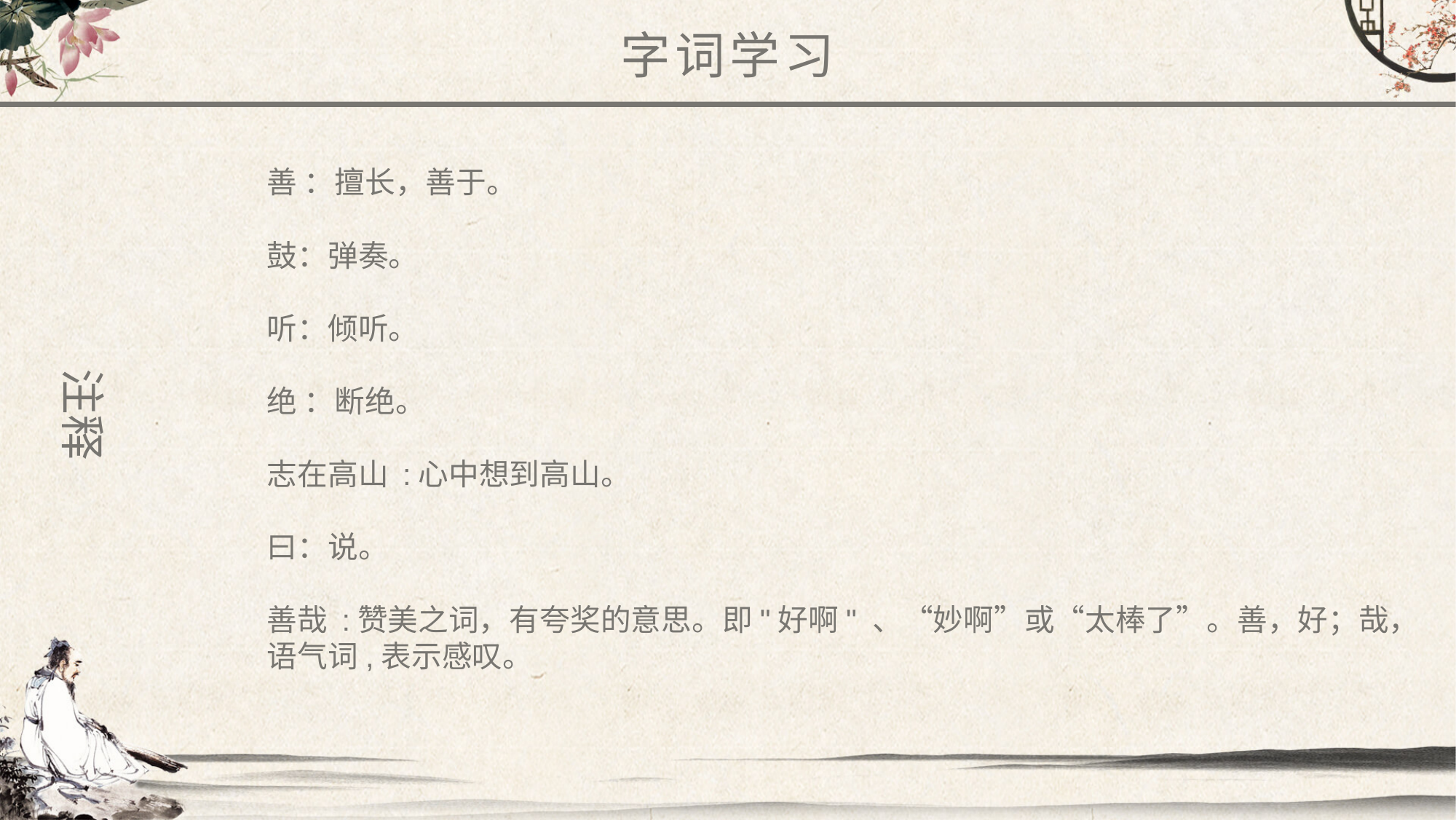

字词学习

善 ：擅长，善于。

鼓：弹奏。

听：倾听。

绝 ：断绝。

志在高山 :心中想到高山。

曰：说。

善哉 :赞美之词，有夸奖的意思。即"好啊" 、“妙啊”或“太棒了”。善，好；哉，语气词,表示感叹。
注释